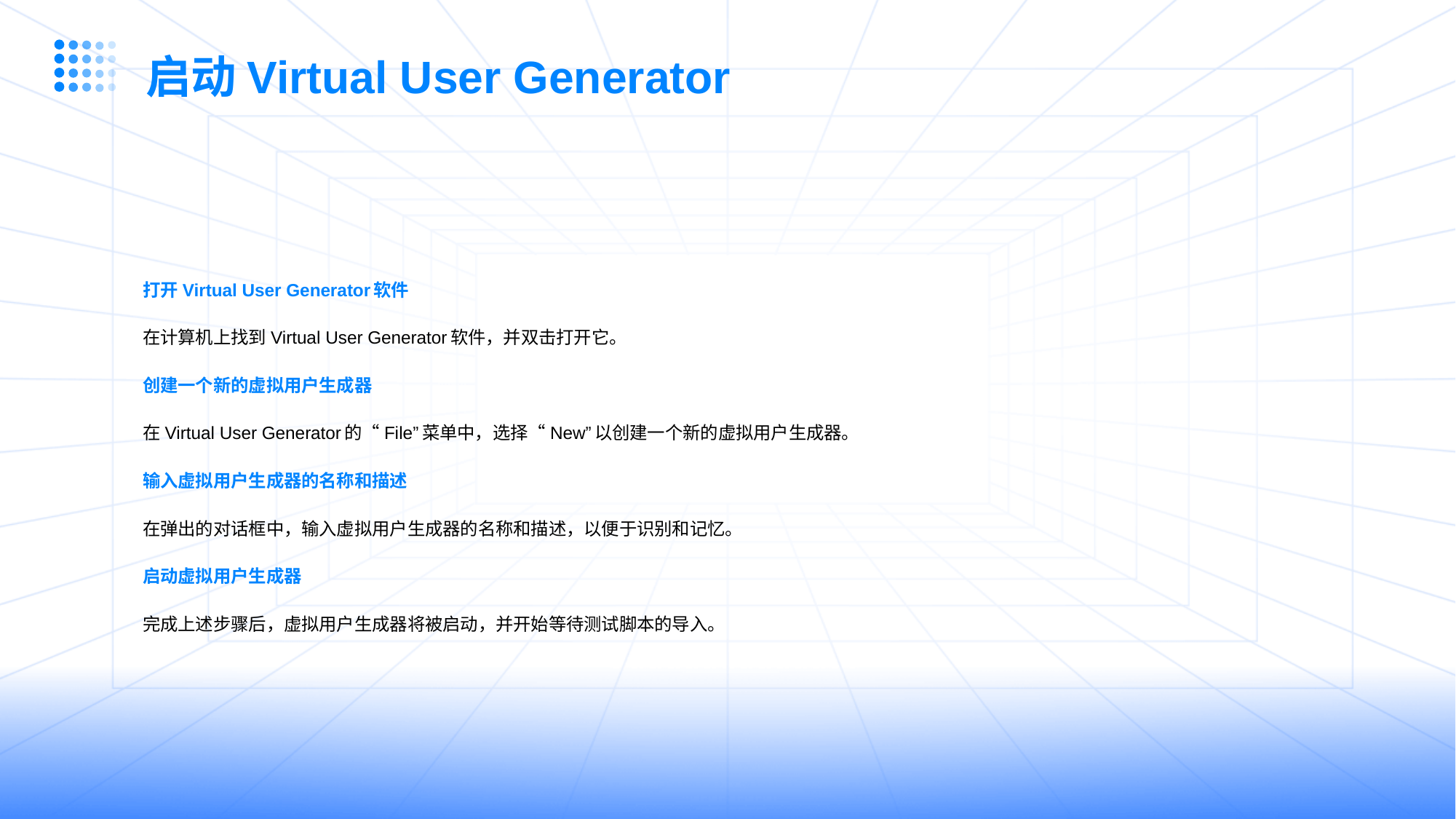

启动Virtual User Generator

打开Virtual User Generator软件
在计算机上找到Virtual User Generator软件，并双击打开它。
创建一个新的虚拟用户生成器
在Virtual User Generator的“File”菜单中，选择“New”以创建一个新的虚拟用户生成器。
输入虚拟用户生成器的名称和描述
在弹出的对话框中，输入虚拟用户生成器的名称和描述，以便于识别和记忆。
启动虚拟用户生成器
完成上述步骤后，虚拟用户生成器将被启动，并开始等待测试脚本的导入。